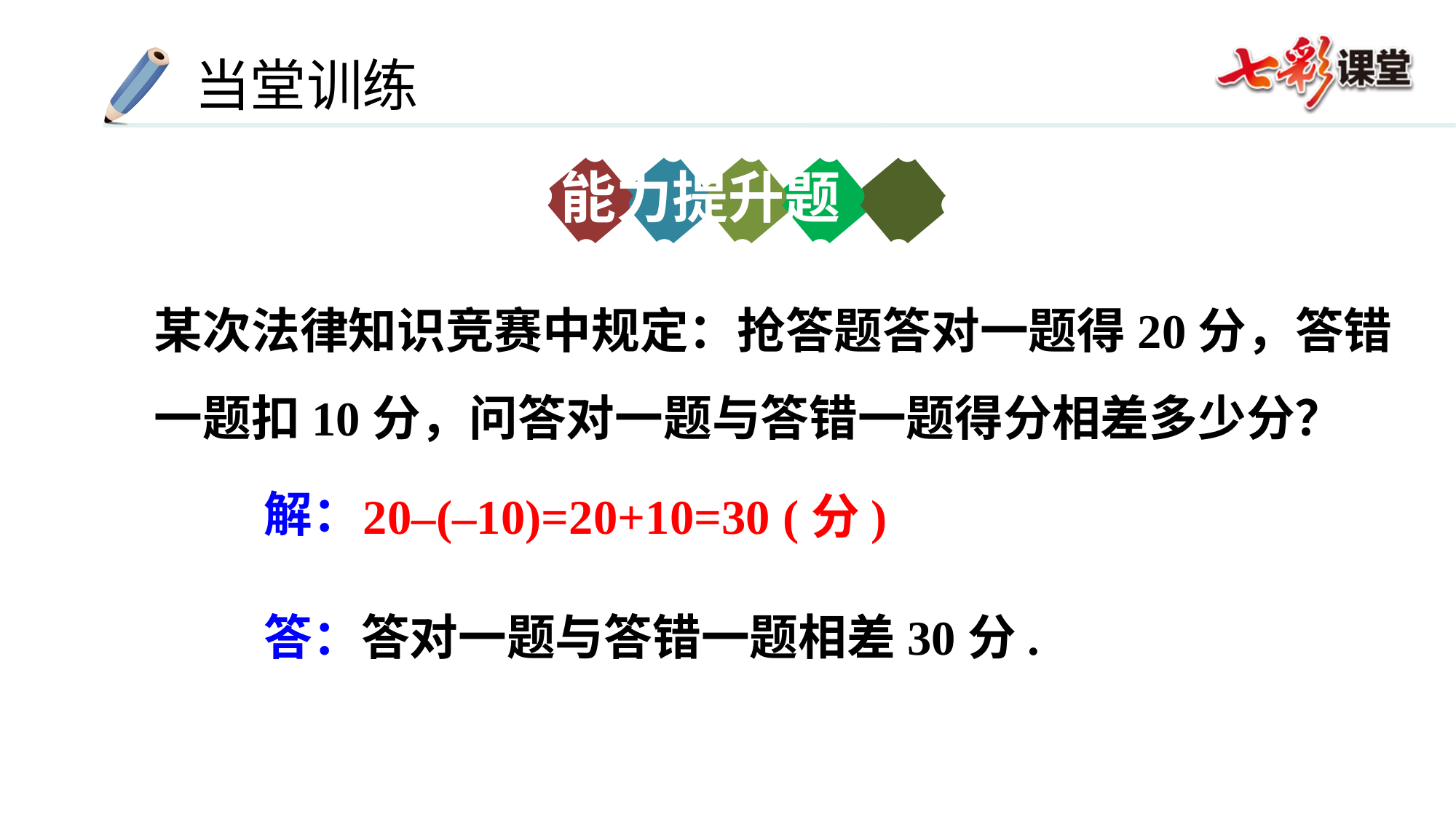

能力提升题

某次法律知识竞赛中规定：抢答题答对一题得20分，答错一题扣10分，问答对一题与答错一题得分相差多少分？
解：
20–(–10)=20+10=30 (分)
答：答对一题与答错一题相差30分.